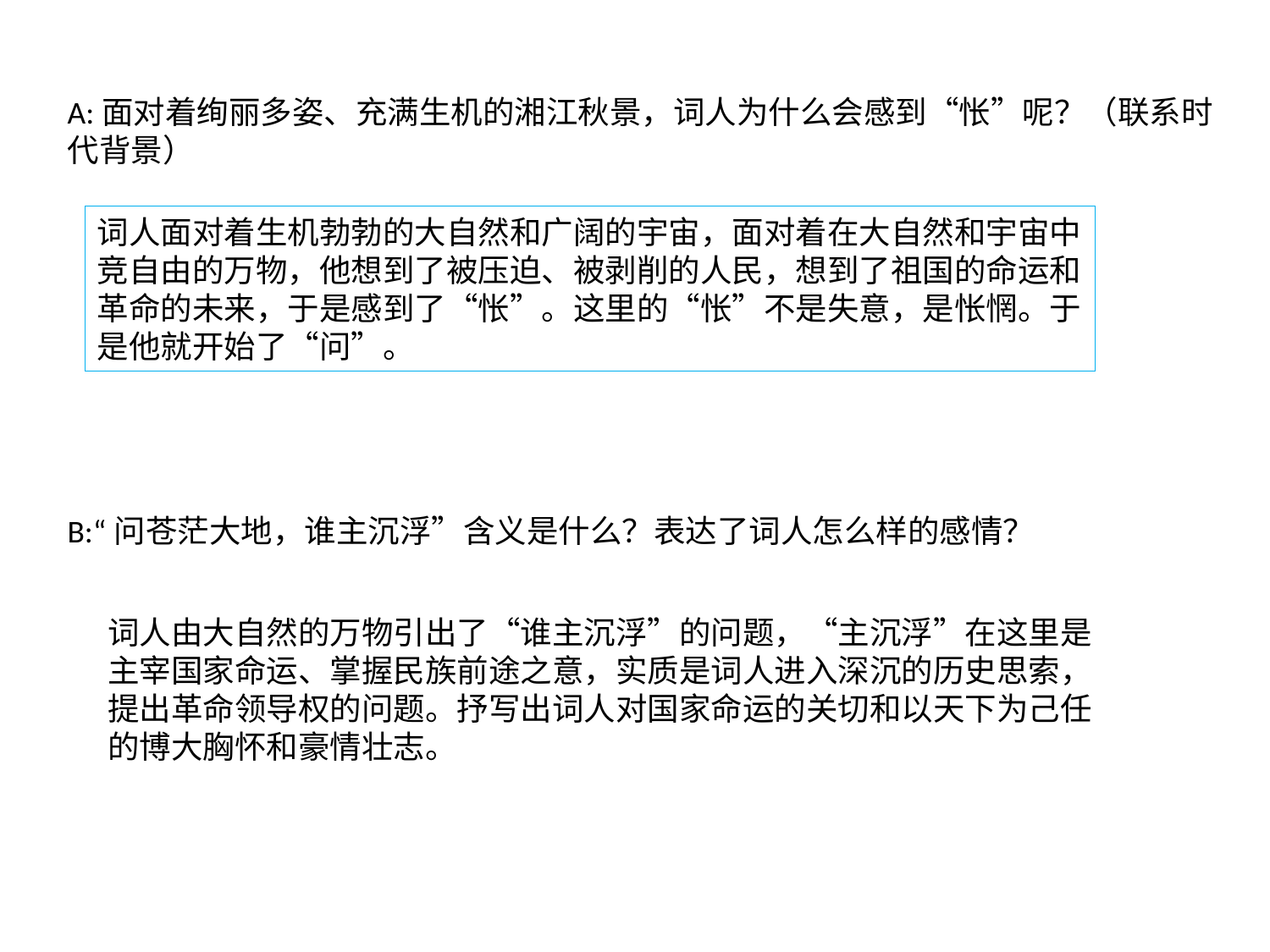

A:面对着绚丽多姿、充满生机的湘江秋景，词人为什么会感到“怅”呢？（联系时代背景）

B:“问苍茫大地，谁主沉浮”含义是什么？表达了词人怎么样的感情？
词人面对着生机勃勃的大自然和广阔的宇宙，面对着在大自然和宇宙中竞自由的万物，他想到了被压迫、被剥削的人民，想到了祖国的命运和革命的未来，于是感到了“怅”。这里的“怅”不是失意，是怅惘。于是他就开始了“问”。
词人由大自然的万物引出了“谁主沉浮”的问题，“主沉浮”在这里是主宰国家命运、掌握民族前途之意，实质是词人进入深沉的历史思索，提出革命领导权的问题。抒写出词人对国家命运的关切和以天下为己任的博大胸怀和豪情壮志。